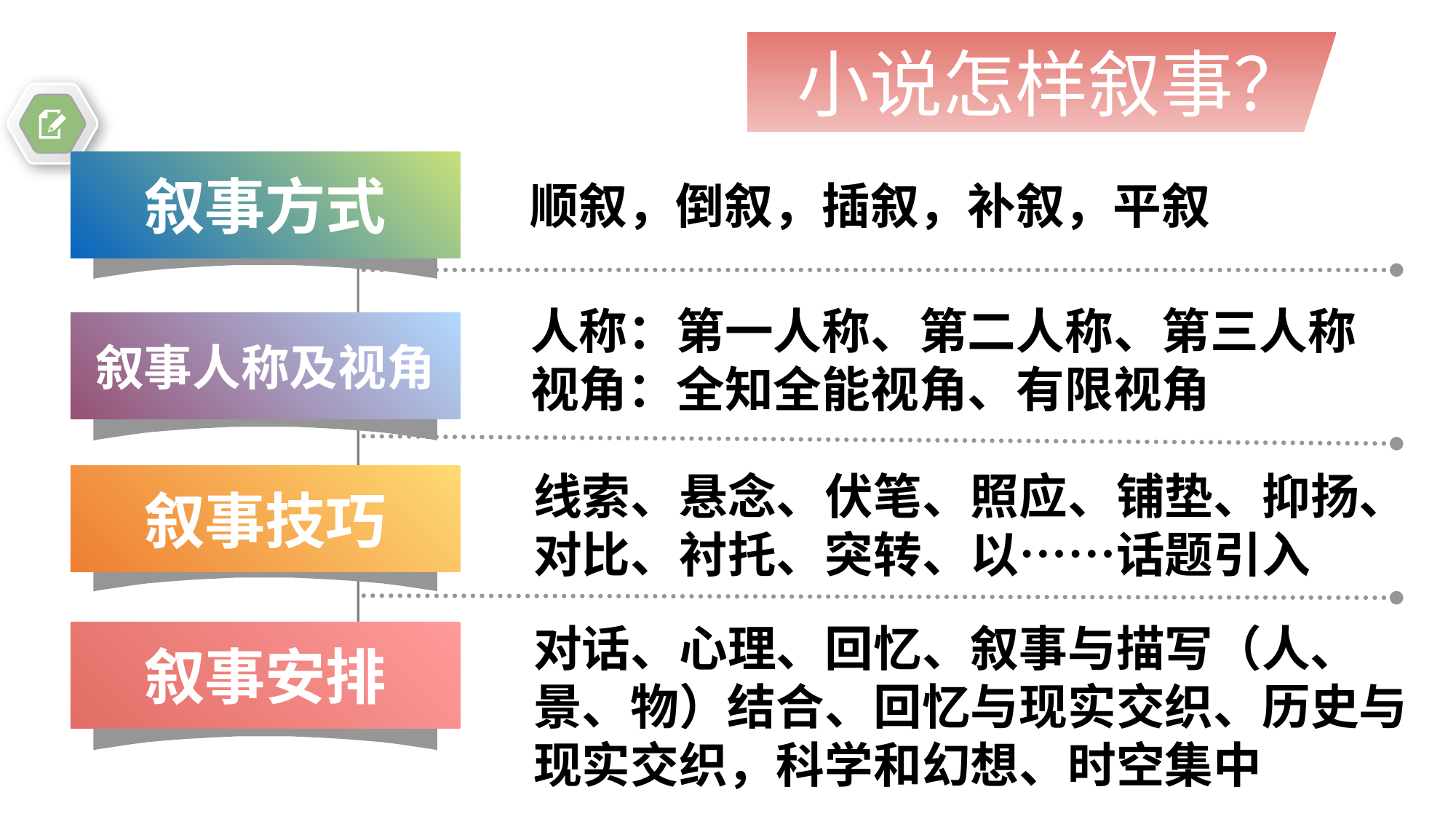

小说怎样叙事？
叙事方式

顺叙，倒叙，插叙，补叙，平叙

人称：第一人称、第二人称、第三人称
视角：全知全能视角、有限视角
叙事人称及视角

线索、悬念、伏笔、照应、铺垫、抑扬、对比、衬托、突转、以……话题引入
叙事技巧

对话、心理、回忆、叙事与描写（人、景、物）结合、回忆与现实交织、历史与现实交织，科学和幻想、时空集中
叙事安排